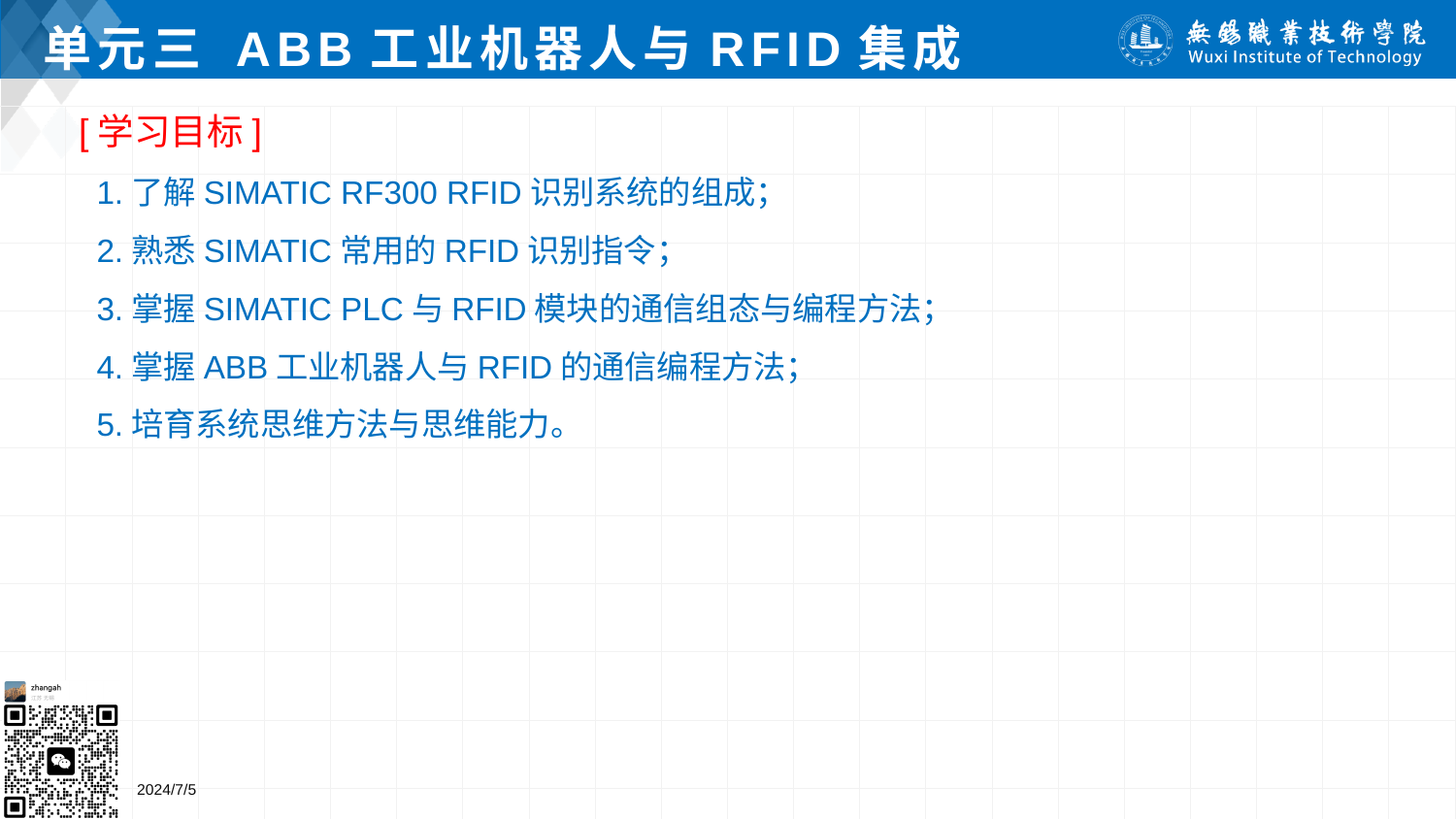

# 单元三 ABB工业机器人与RFID集成
[学习目标]
  1.了解SIMATIC RF300 RFID识别系统的组成；
  2.熟悉SIMATIC常用的RFID识别指令；
  3.掌握SIMATIC PLC与RFID模块的通信组态与编程方法；
  4.掌握ABB工业机器人与RFID的通信编程方法；
  5.培育系统思维方法与思维能力。

2024/7/5